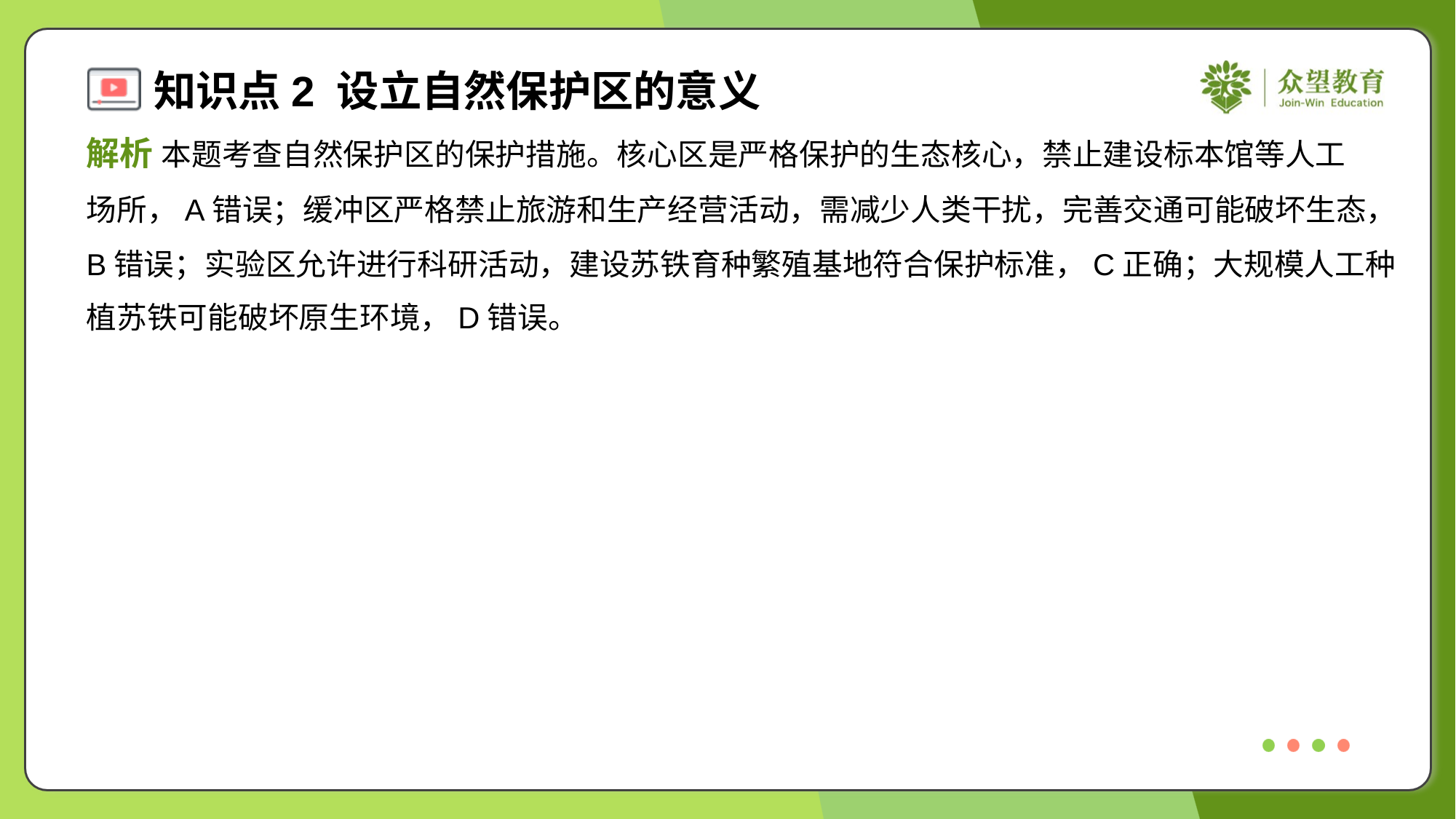

解析 本题考查自然保护区的保护措施。核心区是严格保护的生态核心，禁止建设标本馆等人工
场所，A错误；缓冲区严格禁止旅游和生产经营活动，需减少人类干扰，完善交通可能破坏生态，
B错误；实验区允许进行科研活动，建设苏铁育种繁殖基地符合保护标准，C正确；大规模人工种
植苏铁可能破坏原生环境，D错误。